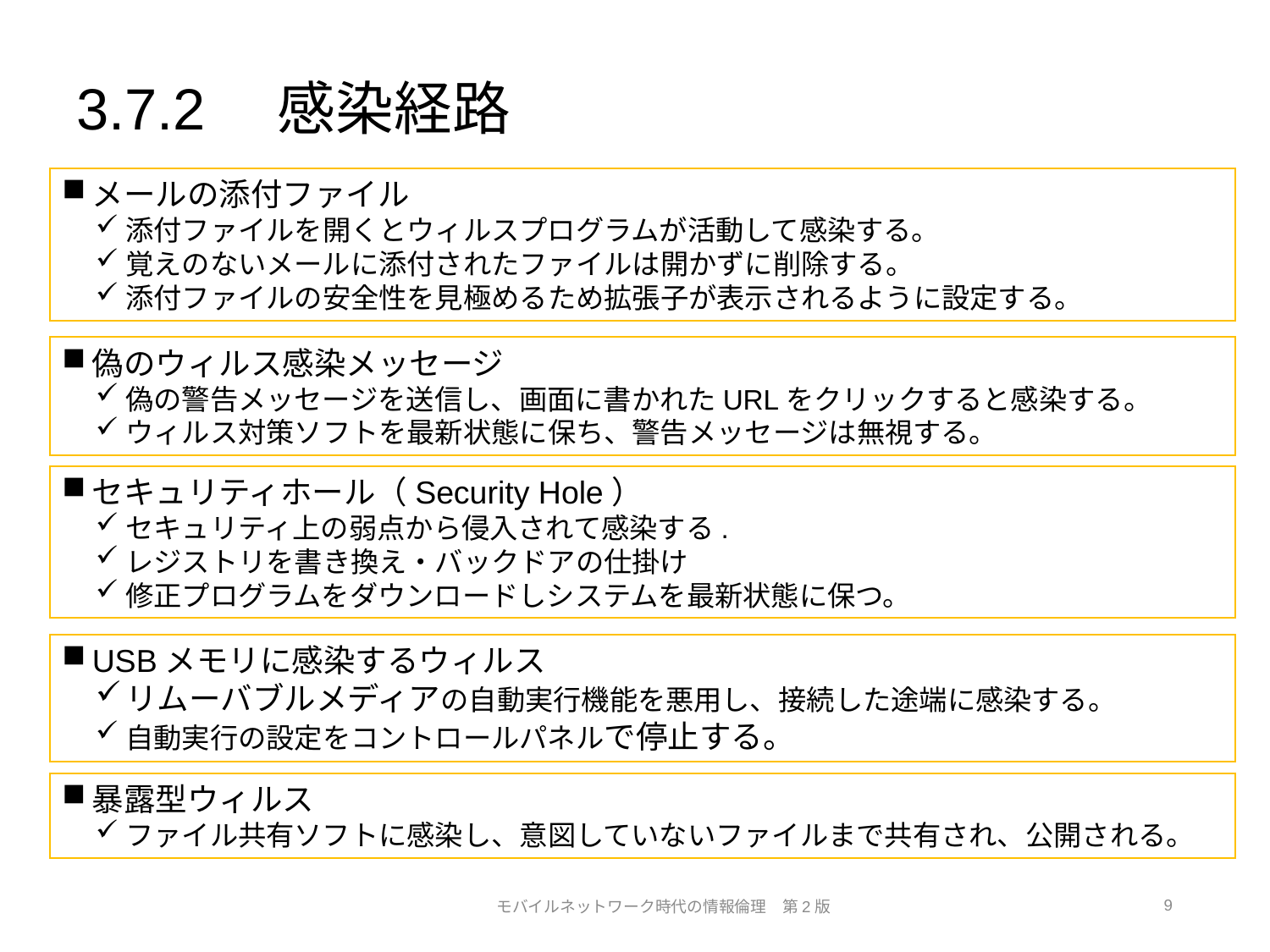

# 3.7.2　感染経路
メールの添付ファイル
添付ファイルを開くとウィルスプログラムが活動して感染する。
覚えのないメールに添付されたファイルは開かずに削除する。
添付ファイルの安全性を見極めるため拡張子が表示されるように設定する。
偽のウィルス感染メッセージ
偽の警告メッセージを送信し、画面に書かれたURLをクリックすると感染する。
ウィルス対策ソフトを最新状態に保ち、警告メッセージは無視する。
セキュリティホール（Security Hole）
セキュリティ上の弱点から侵入されて感染する.
レジストリを書き換え・バックドアの仕掛け
修正プログラムをダウンロードしシステムを最新状態に保つ。
USBメモリに感染するウィルス
リムーバブルメディアの自動実行機能を悪用し、接続した途端に感染する。
自動実行の設定をコントロールパネルで停止する。
暴露型ウィルス
ファイル共有ソフトに感染し、意図していないファイルまで共有され、公開される。
モバイルネットワーク時代の情報倫理　第2版
9